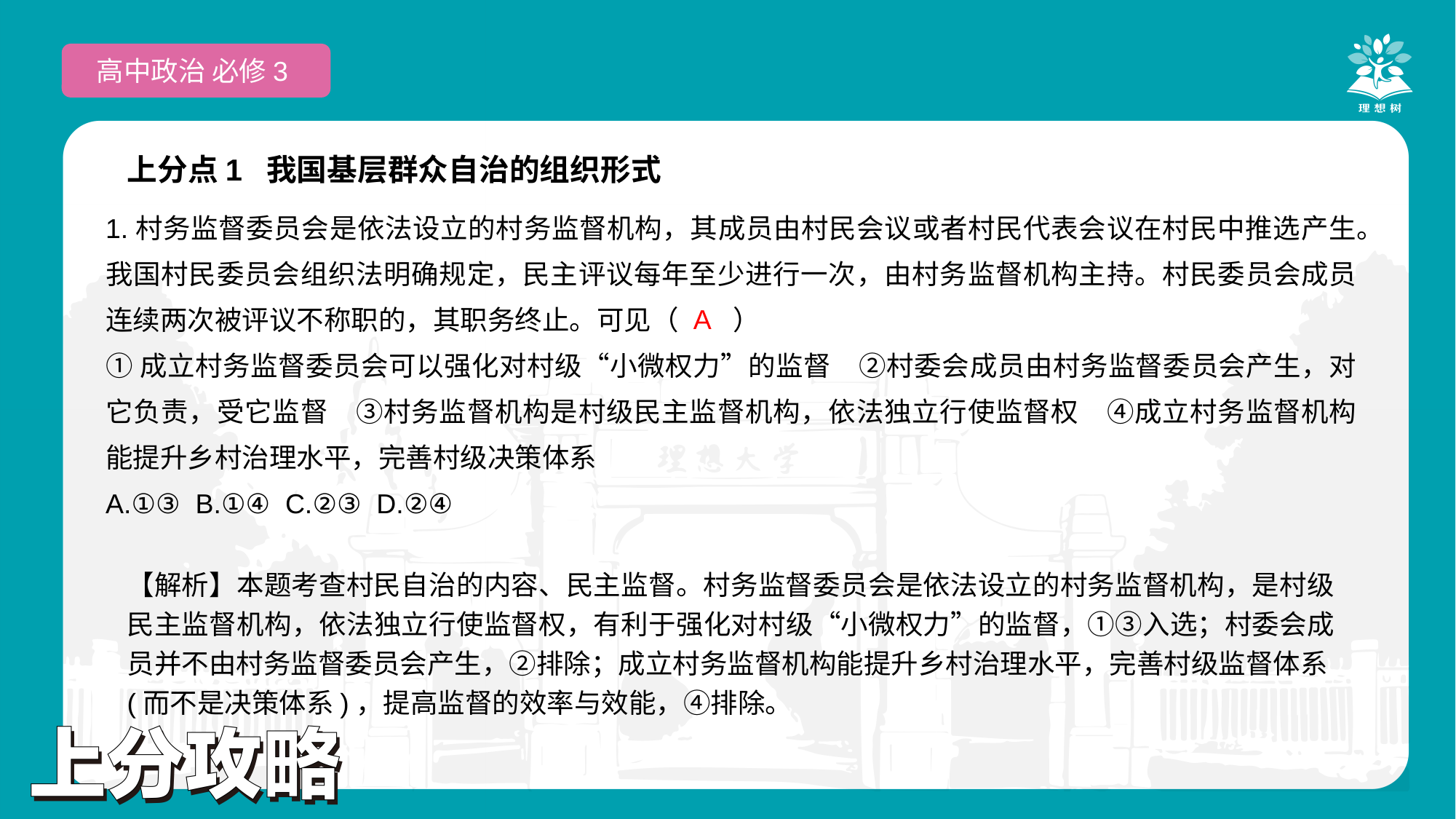

高中政治 必修3
上分点1  我国基层群众自治的组织形式
1.村务监督委员会是依法设立的村务监督机构，其成员由村民会议或者村民代表会议在村民中推选产生。我国村民委员会组织法明确规定，民主评议每年至少进行一次，由村务监督机构主持。村民委员会成员连续两次被评议不称职的，其职务终止。可见（　　）
①成立村务监督委员会可以强化对村级“小微权力”的监督　②村委会成员由村务监督委员会产生，对它负责，受它监督　③村务监督机构是村级民主监督机构，依法独立行使监督权　④成立村务监督机构能提升乡村治理水平，完善村级决策体系
A.①③  B.①④  C.②③  D.②④
 A
【解析】本题考查村民自治的内容、民主监督。村务监督委员会是依法设立的村务监督机构，是村级民主监督机构，依法独立行使监督权，有利于强化对村级“小微权力”的监督，①③入选；村委会成员并不由村务监督委员会产生，②排除；成立村务监督机构能提升乡村治理水平，完善村级监督体系(而不是决策体系)，提高监督的效率与效能，④排除。